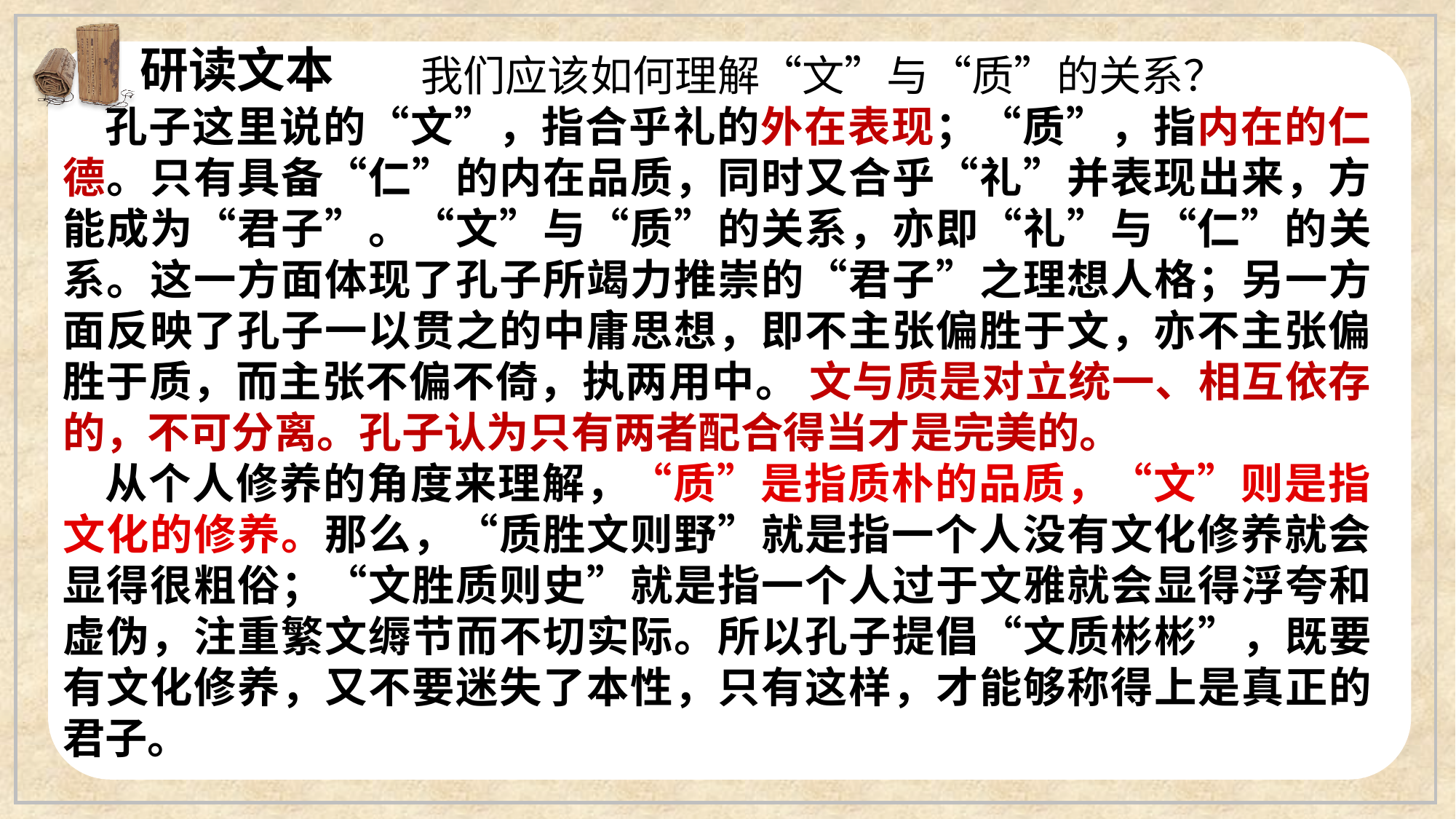

我们应该如何理解“文”与“质”的关系？
孔子这里说的“文”，指合乎礼的外在表现；“质”，指内在的仁德。只有具备“仁”的内在品质，同时又合乎“礼”并表现出来，方能成为“君子”。“文”与“质”的关系，亦即“礼”与“仁”的关系。这一方面体现了孔子所竭力推崇的“君子”之理想人格；另一方面反映了孔子一以贯之的中庸思想，即不主张偏胜于文，亦不主张偏胜于质，而主张不偏不倚，执两用中。 文与质是对立统一、相互依存的，不可分离。孔子认为只有两者配合得当才是完美的。
从个人修养的角度来理解，“质”是指质朴的品质，“文”则是指文化的修养。那么，“质胜文则野”就是指一个人没有文化修养就会显得很粗俗；“文胜质则史”就是指一个人过于文雅就会显得浮夸和虚伪，注重繁文缛节而不切实际。所以孔子提倡“文质彬彬”，既要有文化修养，又不要迷失了本性，只有这样，才能够称得上是真正的君子。